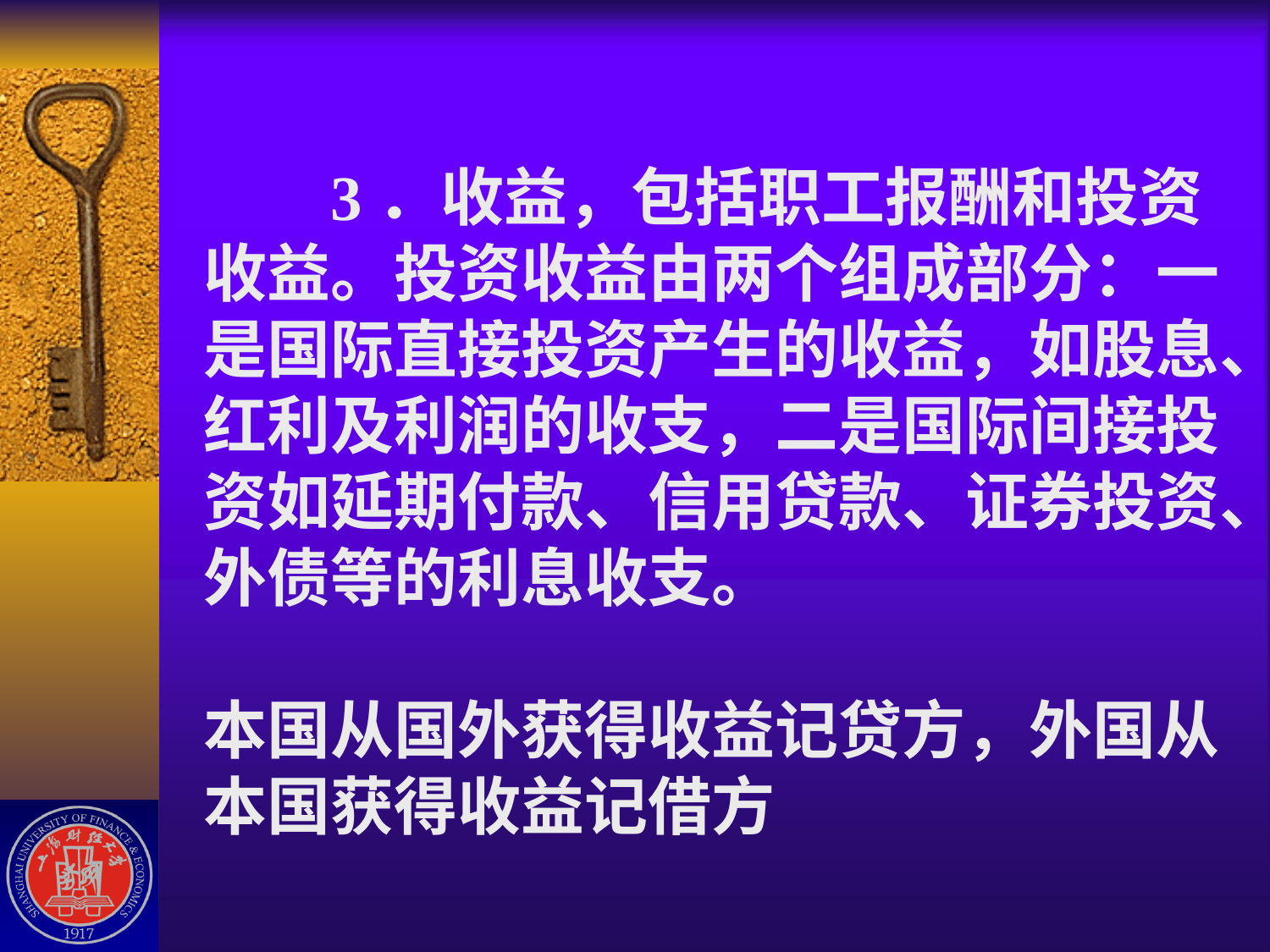

# 3．收益，包括职工报酬和投资收益。投资收益由两个组成部分：一是国际直接投资产生的收益，如股息、红利及利润的收支，二是国际间接投资如延期付款、信用贷款、证券投资、外债等的利息收支。 本国从国外获得收益记贷方，外国从本国获得收益记借方